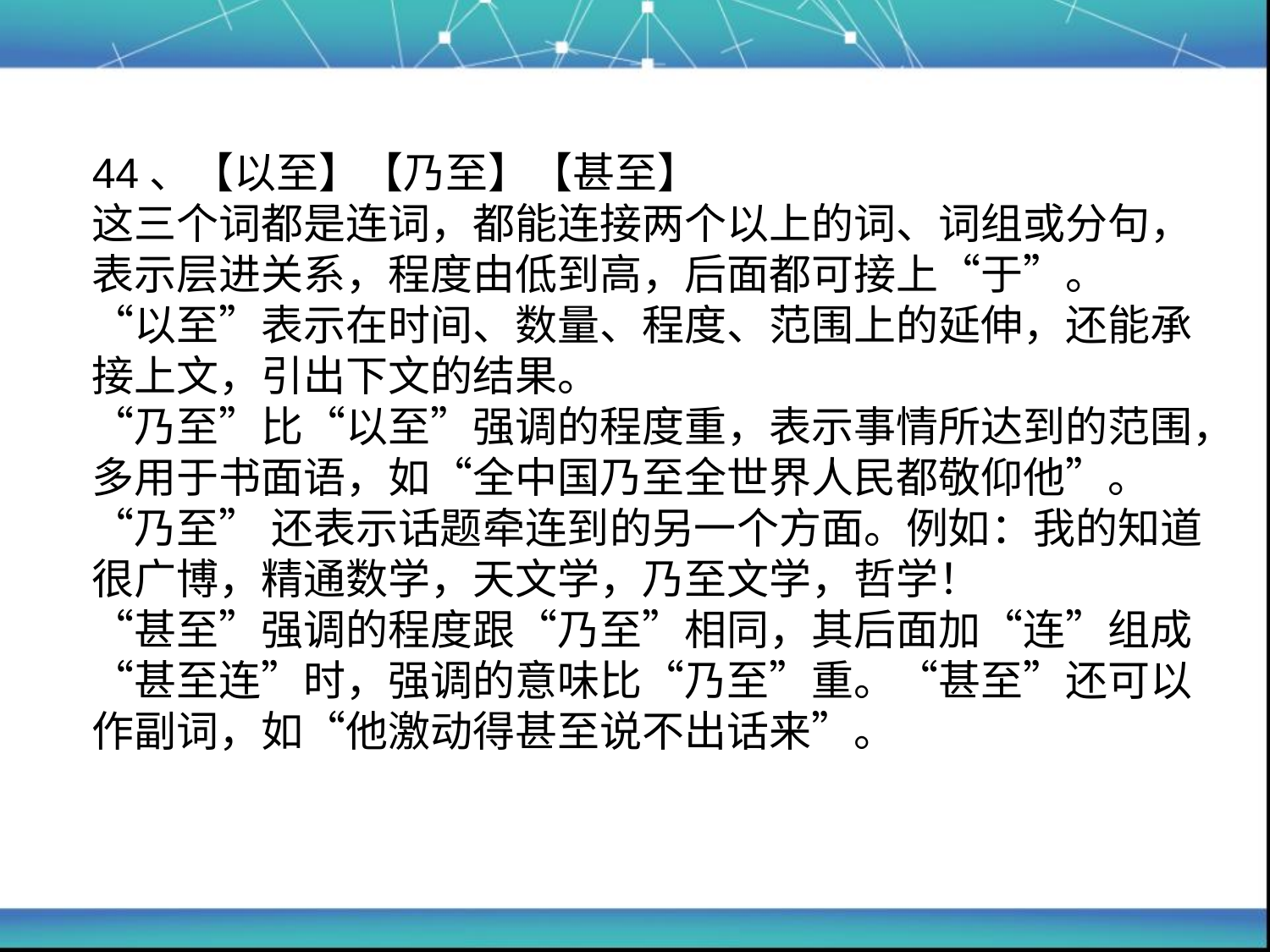

# 44、【以至】【乃至】【甚至】 这三个词都是连词，都能连接两个以上的词、词组或分句，表示层进关系，程度由低到高，后面都可接上“于”。 “以至”表示在时间、数量、程度、范围上的延伸，还能承接上文，引出下文的结果。 “乃至”比“以至”强调的程度重，表示事情所达到的范围，多用于书面语，如“全中国乃至全世界人民都敬仰他”。 “乃至” 还表示话题牵连到的另一个方面。例如：我的知道很广博，精通数学，天文学，乃至文学，哲学！ “甚至”强调的程度跟“乃至”相同，其后面加“连”组成“甚至连”时，强调的意味比“乃至”重。“甚至”还可以作副词，如“他激动得甚至说不出话来”。